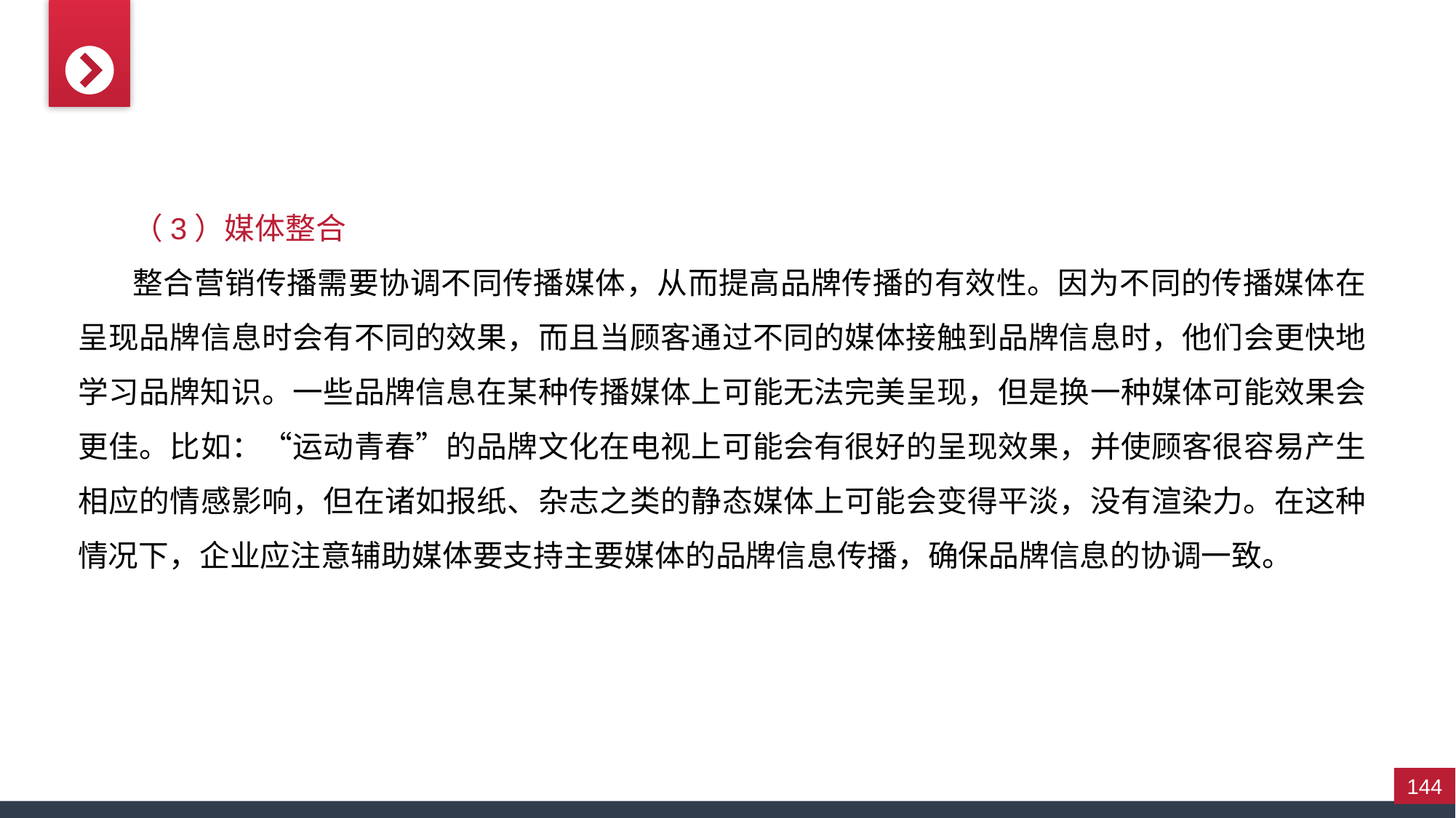

（3）媒体整合
整合营销传播需要协调不同传播媒体，从而提高品牌传播的有效性。因为不同的传播媒体在呈现品牌信息时会有不同的效果，而且当顾客通过不同的媒体接触到品牌信息时，他们会更快地学习品牌知识。一些品牌信息在某种传播媒体上可能无法完美呈现，但是换一种媒体可能效果会更佳。比如：“运动青春”的品牌文化在电视上可能会有很好的呈现效果，并使顾客很容易产生相应的情感影响，但在诸如报纸、杂志之类的静态媒体上可能会变得平淡，没有渲染力。在这种情况下，企业应注意辅助媒体要支持主要媒体的品牌信息传播，确保品牌信息的协调一致。